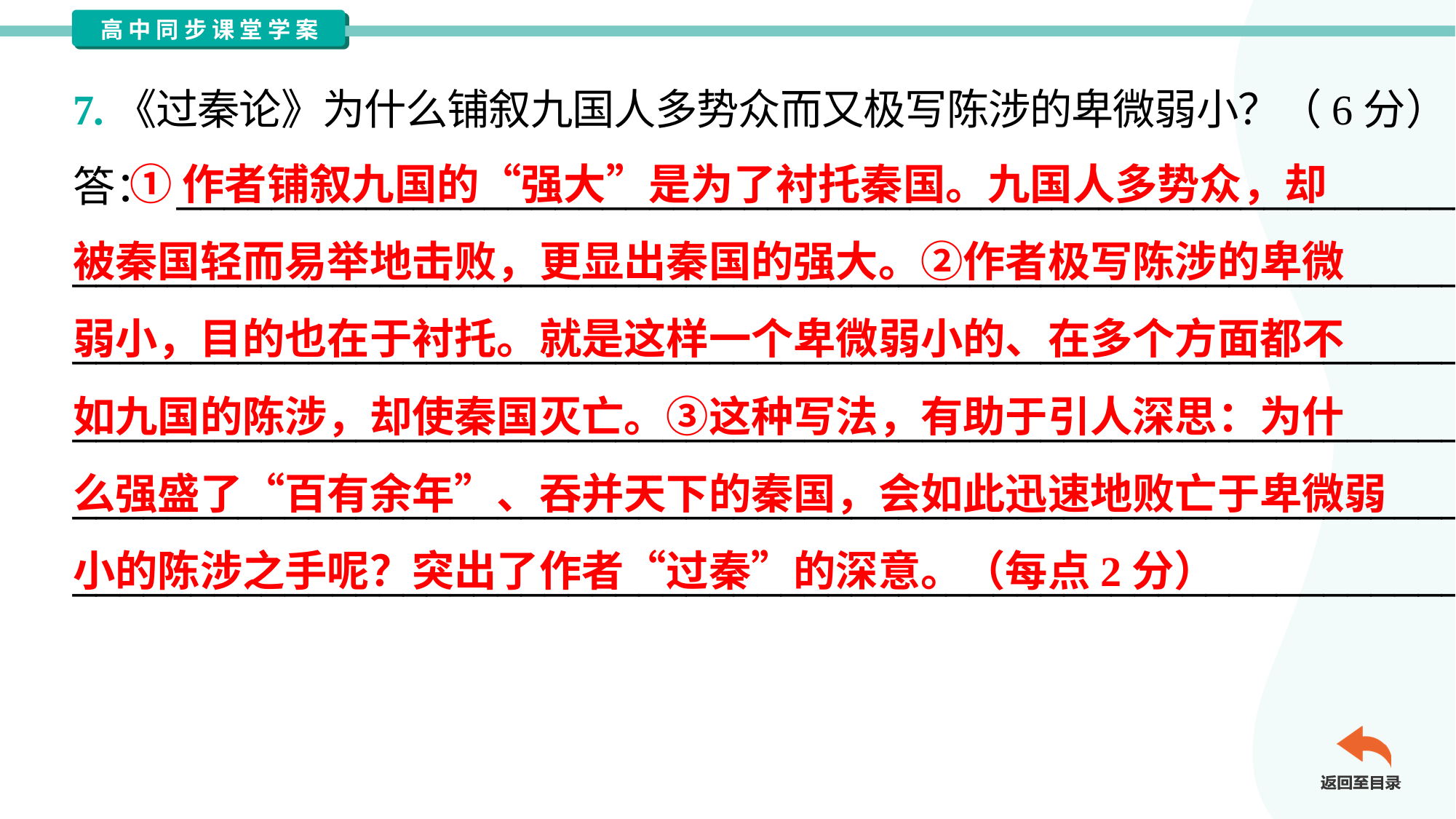

7.《过秦论》为什么铺叙九国人多势众而又极写陈涉的卑微弱小？（6分）
答： ________________________________________________________
_____________________________________________________________
_____________________________________________________________
_____________________________________________________________
_____________________________________________________________
_____________________________________________________________
      ①作者铺叙九国的“强大”是为了衬托秦国。九国人多势众，却
被秦国轻而易举地击败，更显出秦国的强大。②作者极写陈涉的卑微
弱小，目的也在于衬托。就是这样一个卑微弱小的、在多个方面都不
如九国的陈涉，却使秦国灭亡。③这种写法，有助于引人深思：为什
么强盛了“百有余年”、吞并天下的秦国，会如此迅速地败亡于卑微弱
小的陈涉之手呢？突出了作者“过秦”的深意。（每点2分）